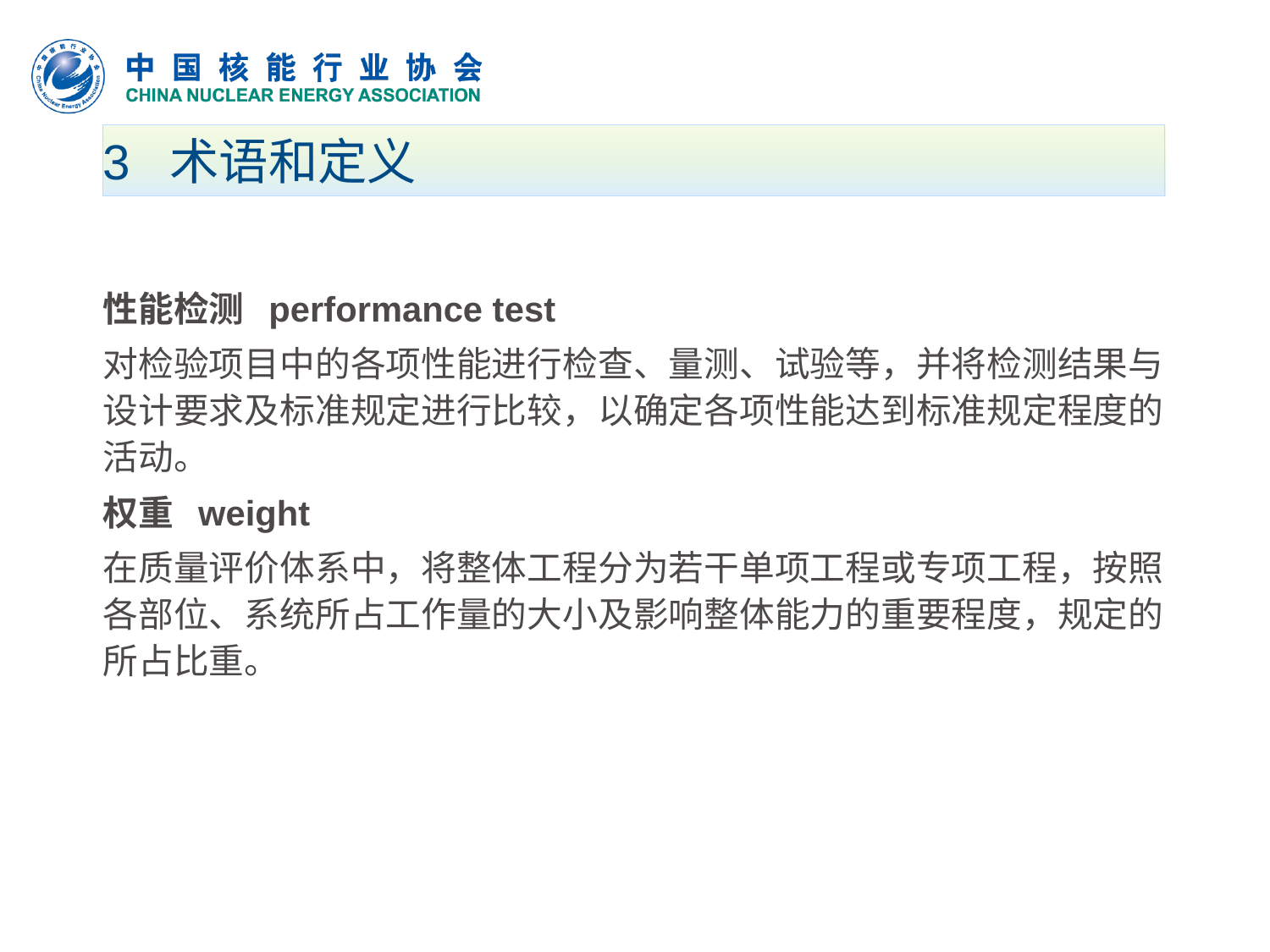

# 3  术语和定义
性能检测  performance test
对检验项目中的各项性能进行检查、量测、试验等，并将检测结果与设计要求及标准规定进行比较，以确定各项性能达到标准规定程度的活动。
权重  weight
在质量评价体系中，将整体工程分为若干单项工程或专项工程，按照各部位、系统所占工作量的大小及影响整体能力的重要程度，规定的所占比重。